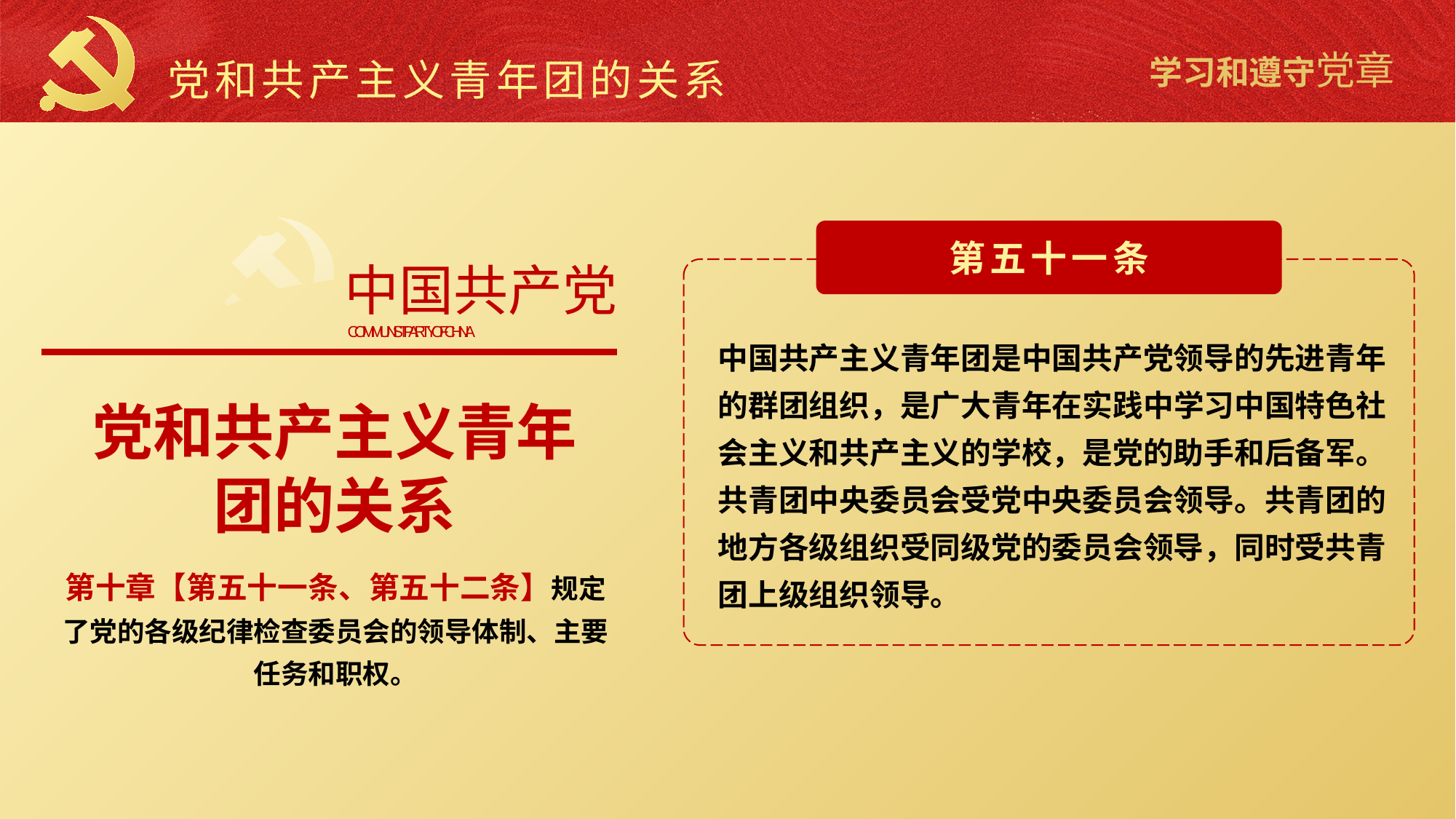

党和共产主义青年团的关系

中国共产党
COMMUNIST PARTY OF CHINA

第五十一条

中国共产主义青年团是中国共产党领导的先进青年的群团组织，是广大青年在实践中学习中国特色社会主义和共产主义的学校，是党的助手和后备军。共青团中央委员会受党中央委员会领导。共青团的地方各级组织受同级党的委员会领导，同时受共青团上级组织领导。
党和共产主义青年团的关系
第十章【第五十一条、第五十二条】规定了党的各级纪律检查委员会的领导体制、主要任务和职权。